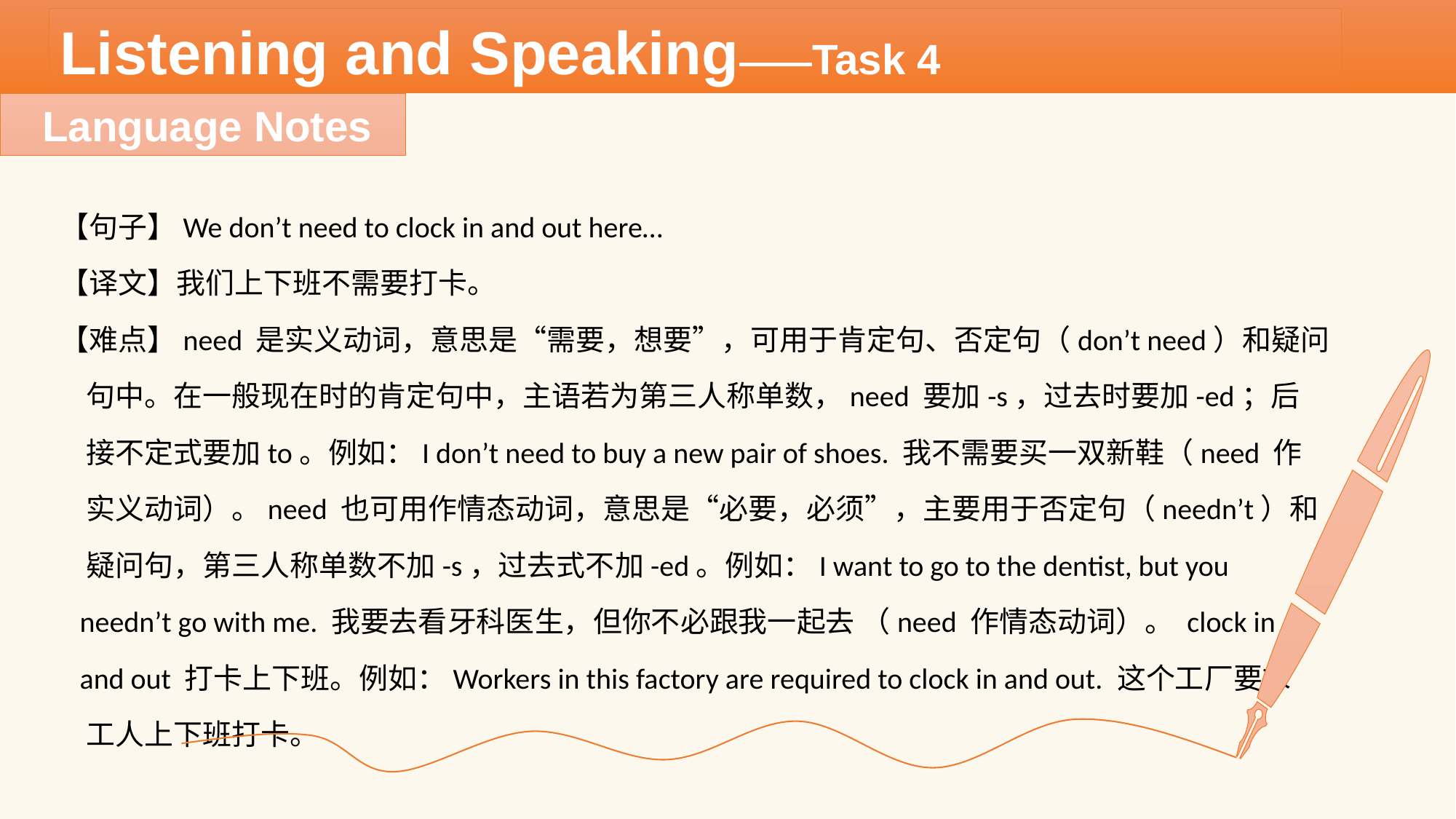

Listening and Speaking——Task 4
Language Notes
【句子】We don’t need to clock in and out here…
【译文】我们上下班不需要打卡。
【难点】need 是实义动词，意思是“需要，想要”，可用于肯定句、否定句（don’t need）和疑问
   句中。在一般现在时的肯定句中，主语若为第三人称单数，need 要加-s，过去时要加-ed；后
   接不定式要加to。例如：I don’t need to buy a new pair of shoes. 我不需要买一双新鞋（need 作
   实义动词）。need 也可用作情态动词，意思是“必要，必须”，主要用于否定句（needn’t）和
   疑问句，第三人称单数不加-s，过去式不加-ed。例如：I want to go to the dentist, but you
   needn’t go with me. 我要去看牙科医生，但你不必跟我一起去 （need 作情态动词）。 clock in
   and out 打卡上下班。例如：Workers in this factory are required to clock in and out. 这个工厂要求
   工人上下班打卡。